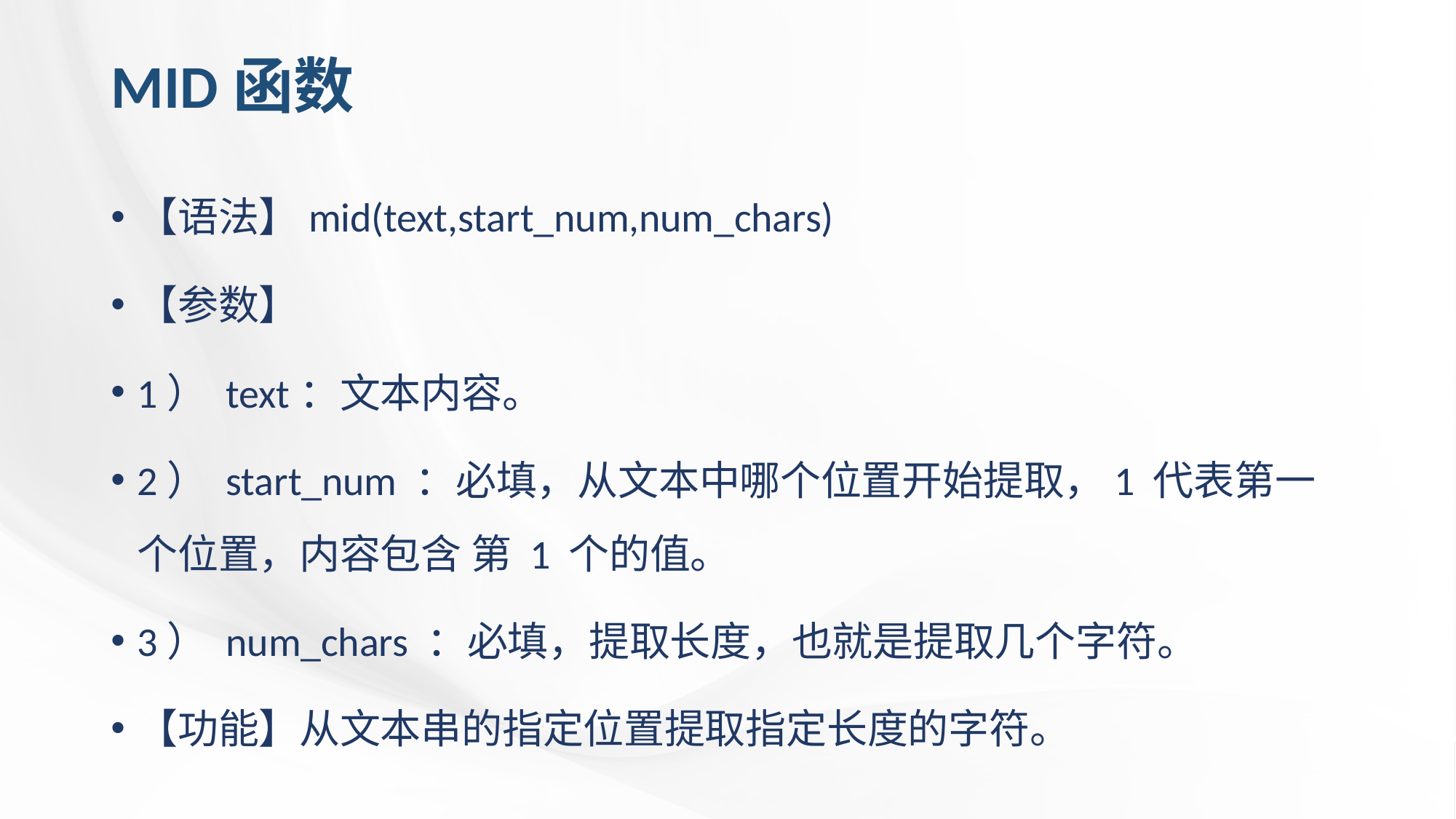

# MID函数
【语法】mid(text,start_num,num_chars)
【参数】
1） text：文本内容。
2） start_num ：必填，从文本中哪个位置开始提取，1 代表第一个位置，内容包含 第 1 个的值。
3） num_chars ：必填，提取长度，也就是提取几个字符。
【功能】从文本串的指定位置提取指定长度的字符。